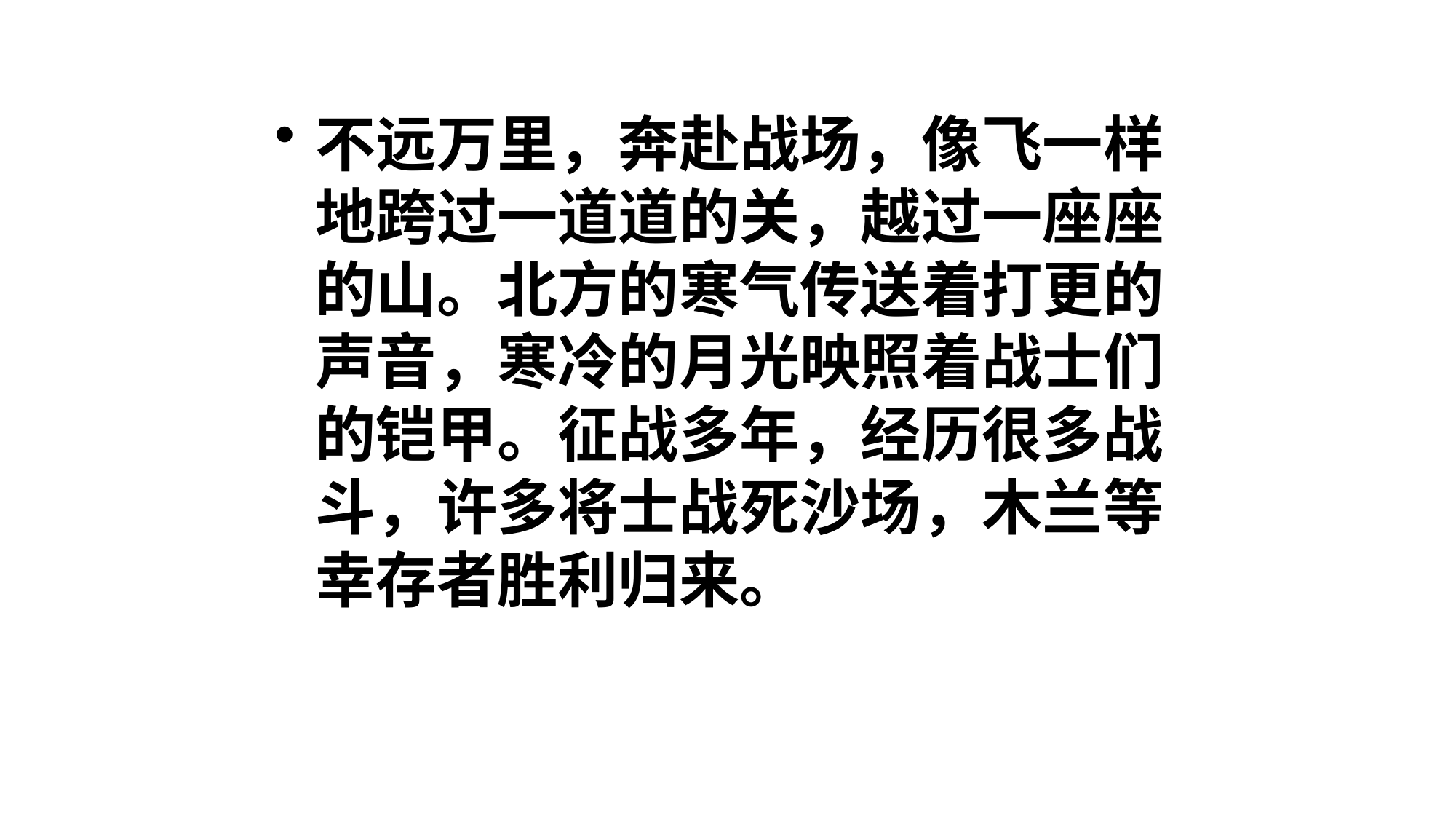

不远万里，奔赴战场，像飞一样地跨过一道道的关，越过一座座的山。北方的寒气传送着打更的声音，寒冷的月光映照着战士们的铠甲。征战多年，经历很多战斗，许多将士战死沙场，木兰等幸存者胜利归来。